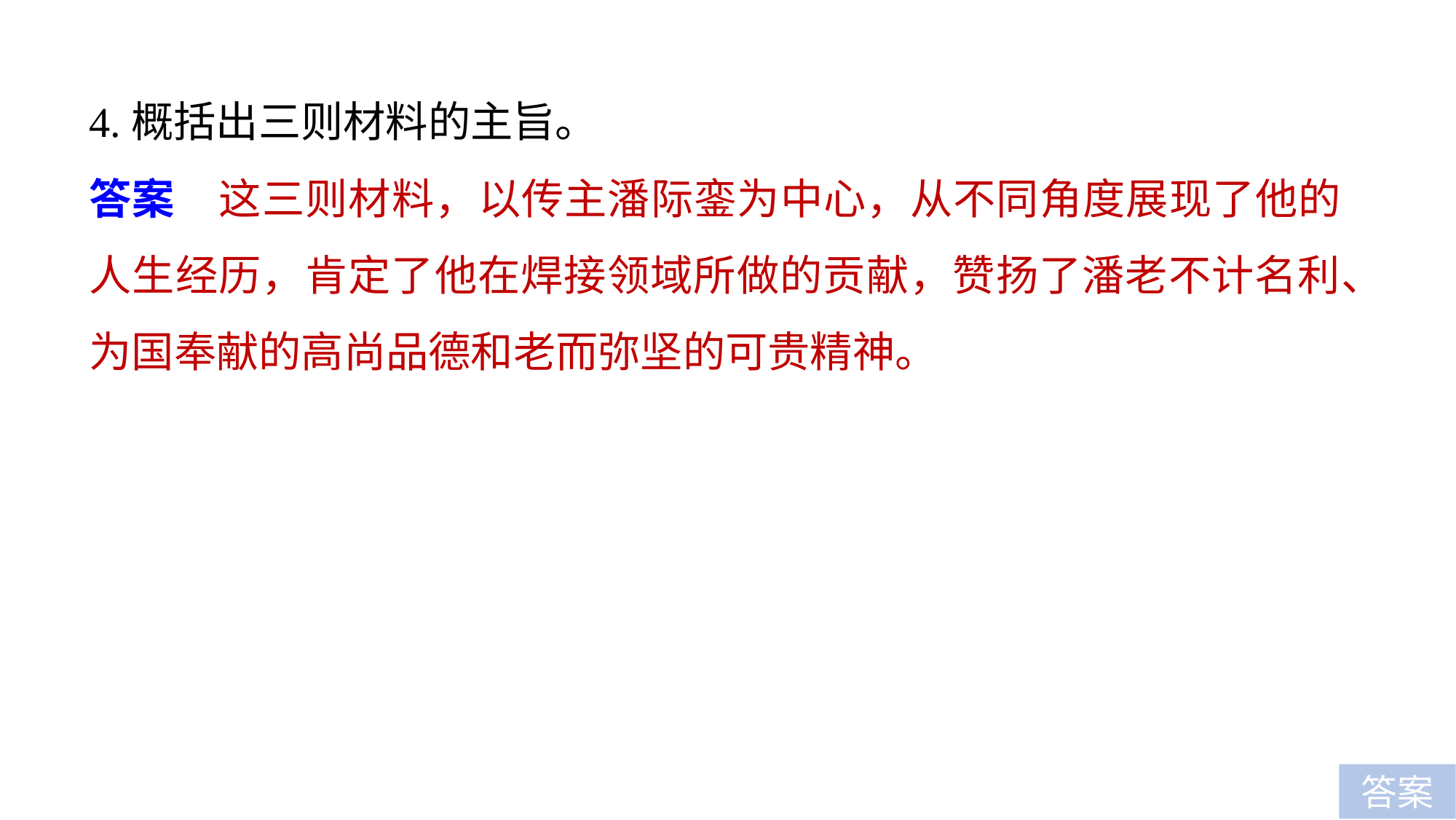

4.概括出三则材料的主旨。
答案　这三则材料，以传主潘际銮为中心，从不同角度展现了他的人生经历，肯定了他在焊接领域所做的贡献，赞扬了潘老不计名利、为国奉献的高尚品德和老而弥坚的可贵精神。
答案